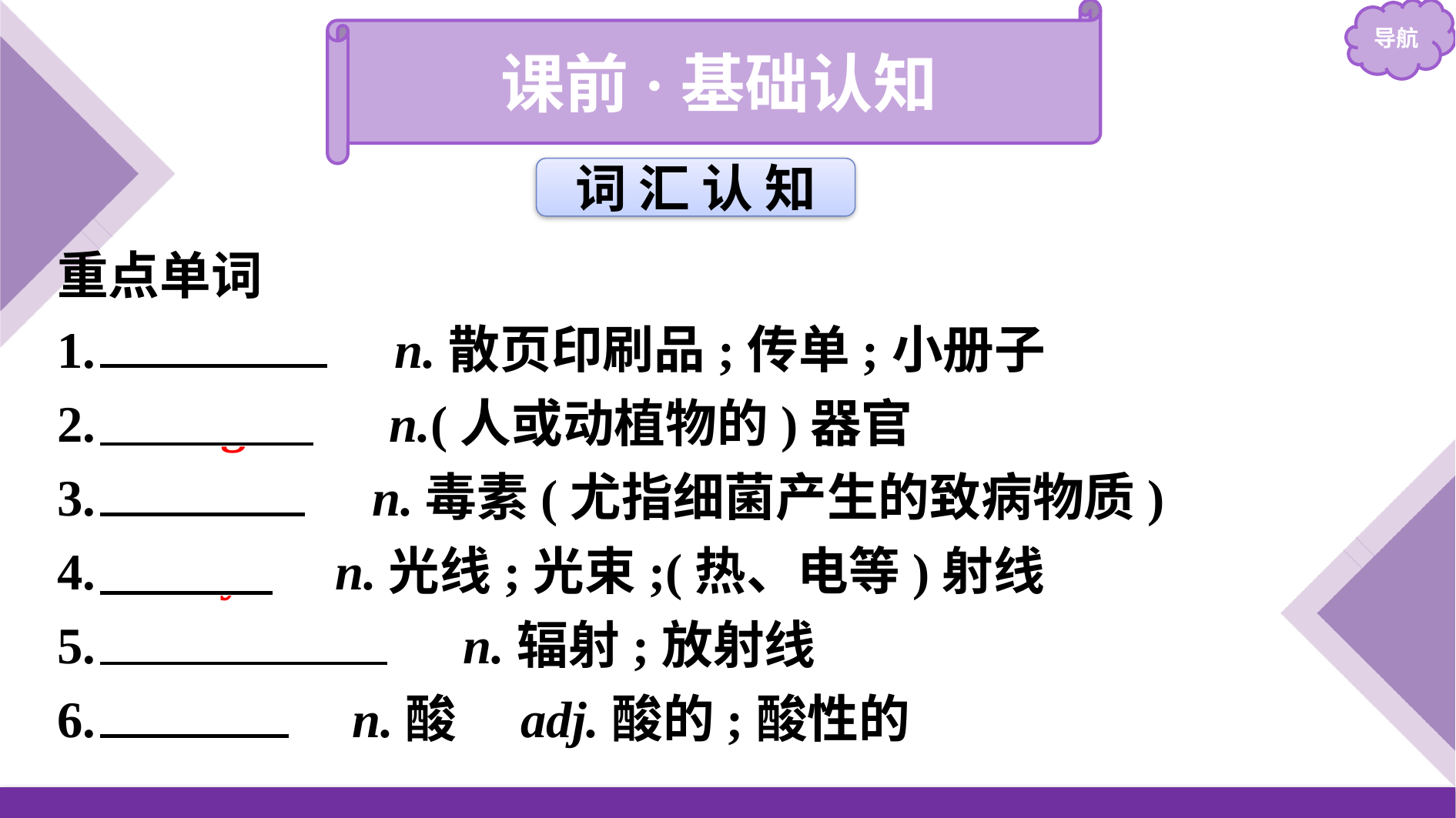

课前·基础认知
词 汇 认 知
重点单词
1.　leaflet　 n.散页印刷品;传单;小册子
2.　organ　 n.(人或动植物的)器官
3.　toxin　 n.毒素(尤指细菌产生的致病物质)
4.　ray　 n.光线;光束;(热、电等)射线
5.　radiation　 n.辐射;放射线
6.　acid　 n.酸　adj.酸的;酸性的